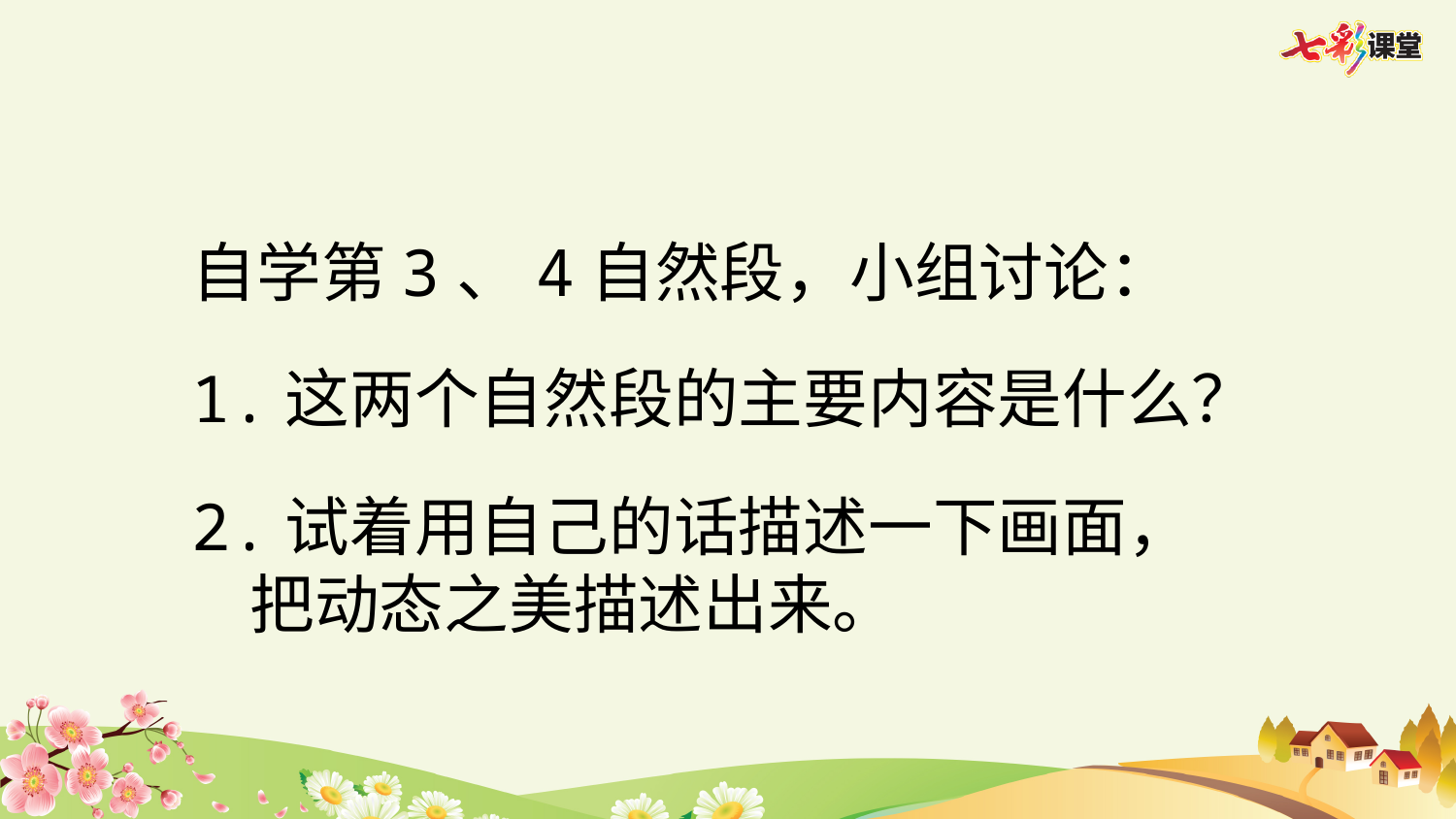

自学第3、4自然段，小组讨论：
1.这两个自然段的主要内容是什么？
2.试着用自己的话描述一下画面，把动态之美描述出来。